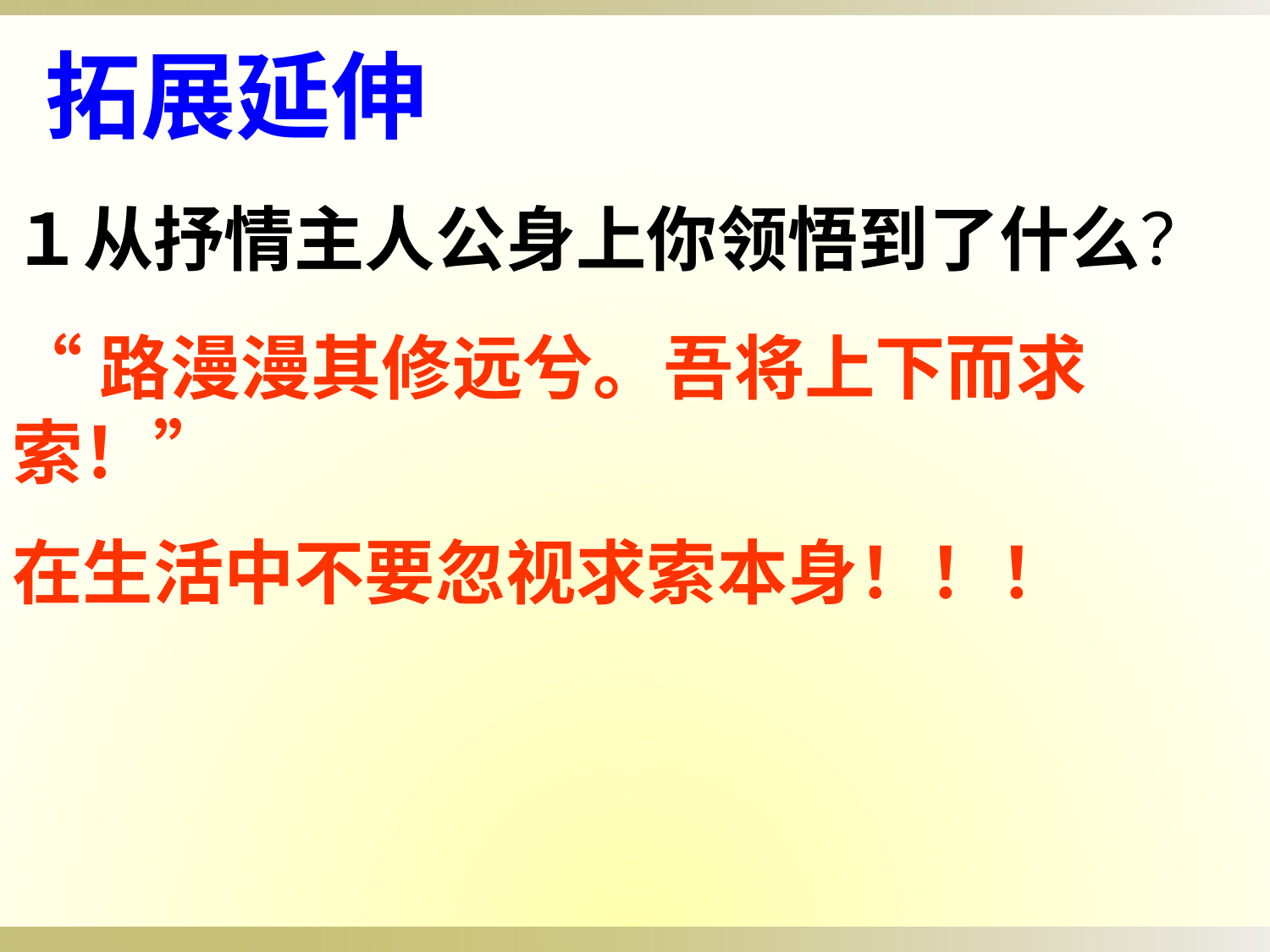

拓展延伸
１从抒情主人公身上你领悟到了什么？

“路漫漫其修远兮。吾将上下而求索！”
在生活中不要忽视求索本身！！！